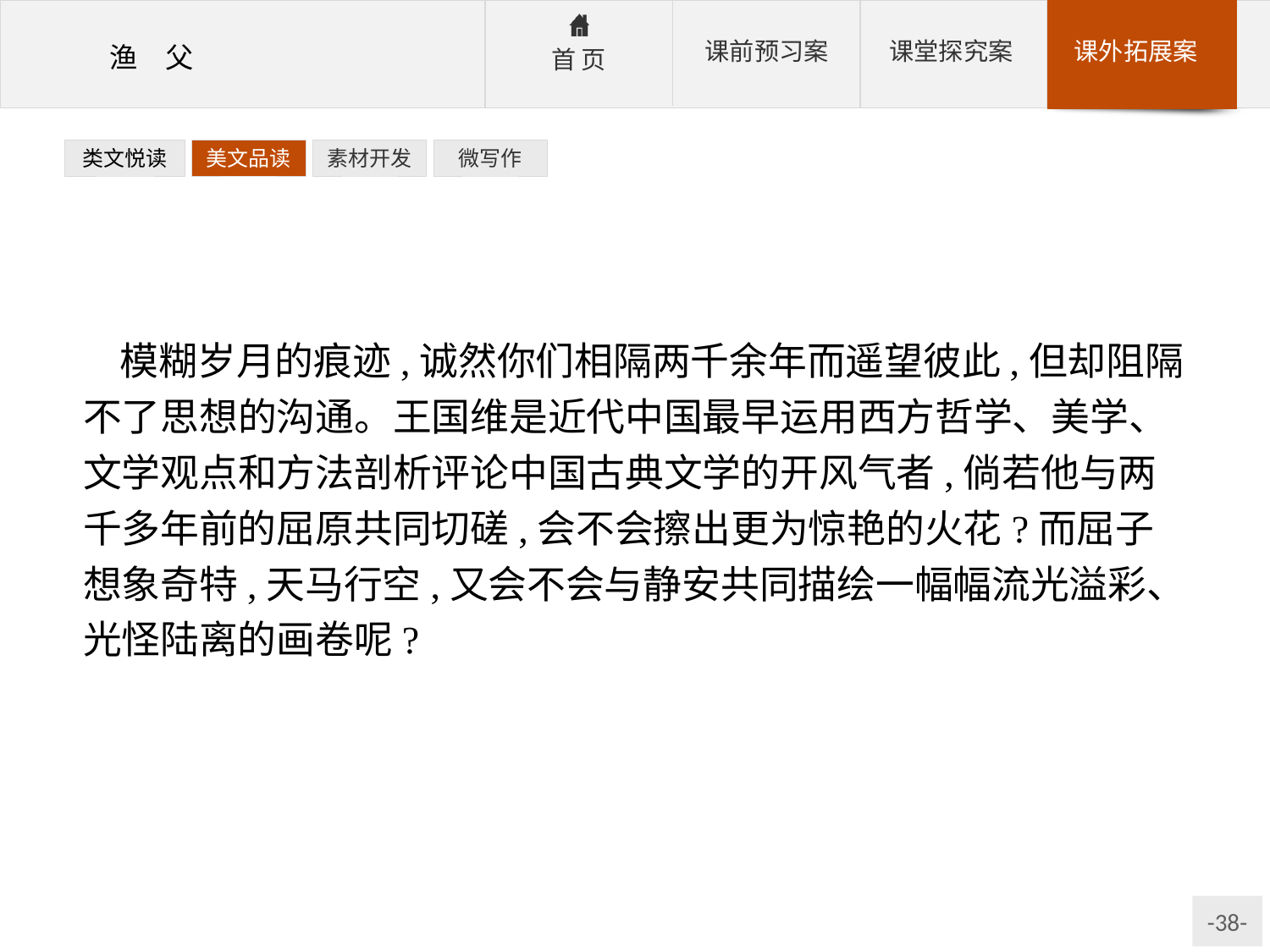

类文悦读
美文品读
素材开发
微写作
模糊岁月的痕迹,诚然你们相隔两千余年而遥望彼此,但却阻隔不了思想的沟通。王国维是近代中国最早运用西方哲学、美学、文学观点和方法剖析评论中国古典文学的开风气者,倘若他与两千多年前的屈原共同切磋,会不会擦出更为惊艳的火花?而屈子想象奇特,天马行空,又会不会与静安共同描绘一幅幅流光溢彩、光怪陆离的画卷呢?